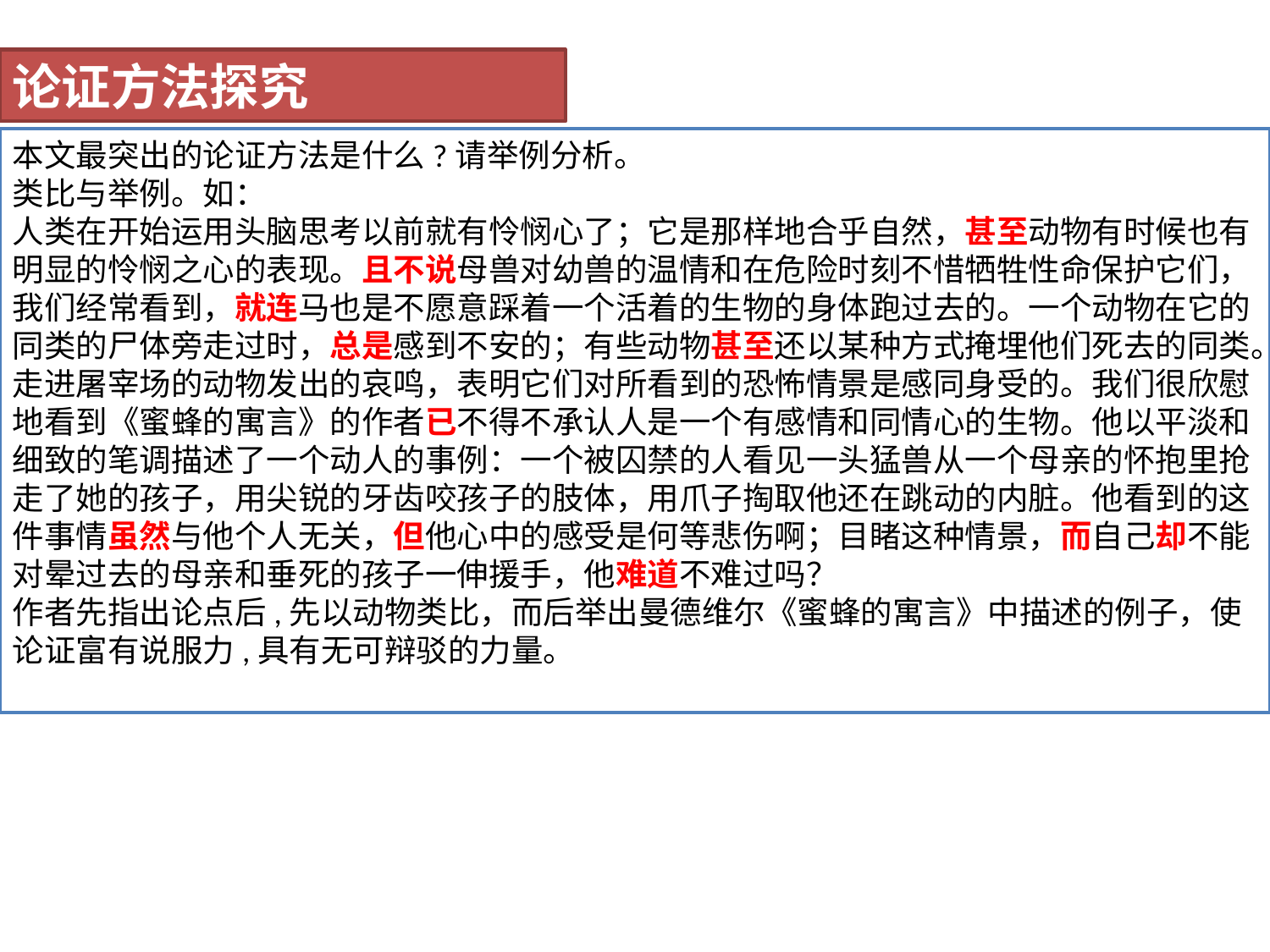

论证方法探究
本文最突出的论证方法是什么?请举例分析。
类比与举例。如：
人类在开始运用头脑思考以前就有怜悯心了；它是那样地合乎自然，甚至动物有时候也有明显的怜悯之心的表现。且不说母兽对幼兽的温情和在危险时刻不惜牺牲性命保护它们，我们经常看到，就连马也是不愿意踩着一个活着的生物的身体跑过去的。一个动物在它的同类的尸体旁走过时，总是感到不安的；有些动物甚至还以某种方式掩埋他们死去的同类。走进屠宰场的动物发出的哀鸣，表明它们对所看到的恐怖情景是感同身受的。我们很欣慰地看到《蜜蜂的寓言》的作者已不得不承认人是一个有感情和同情心的生物。他以平淡和细致的笔调描述了一个动人的事例：一个被囚禁的人看见一头猛兽从一个母亲的怀抱里抢走了她的孩子，用尖锐的牙齿咬孩子的肢体，用爪子掏取他还在跳动的内脏。他看到的这件事情虽然与他个人无关，但他心中的感受是何等悲伤啊；目睹这种情景，而自己却不能对晕过去的母亲和垂死的孩子一伸援手，他难道不难过吗？
作者先指出论点后,先以动物类比，而后举出曼德维尔《蜜蜂的寓言》中描述的例子，使论证富有说服力,具有无可辩驳的力量。